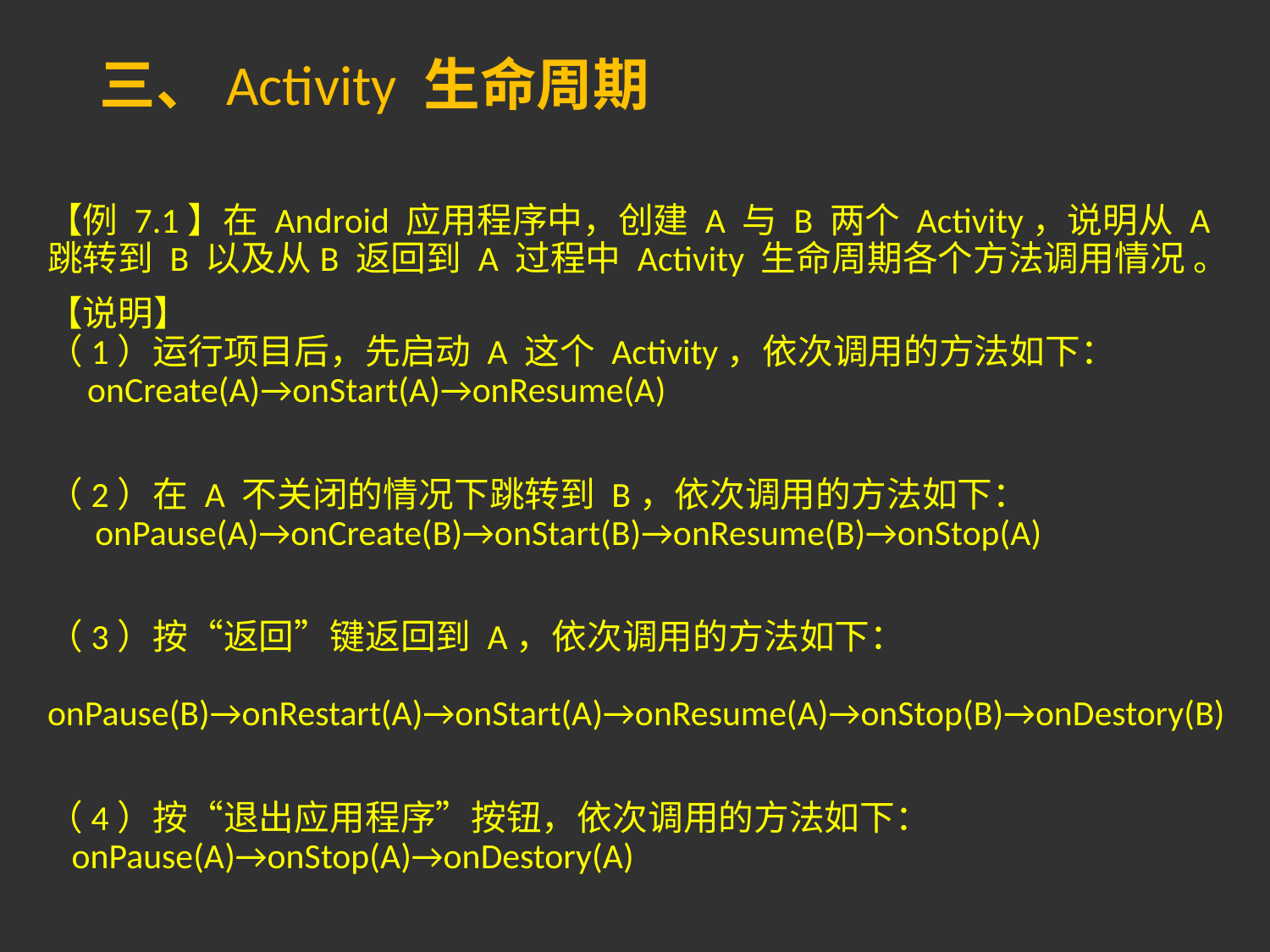

# 三、Activity 生命周期
【例 7.1】在 Android 应用程序中，创建 A 与 B 两个 Activity，说明从 A 跳转到 B 以及从B 返回到 A 过程中 Activity 生命周期各个方法调用情况 。
【说明】
（1）运行项目后，先启动 A 这个 Activity，依次调用的方法如下：
    onCreate(A)→onStart(A)→onResume(A)
（2）在 A 不关闭的情况下跳转到 B，依次调用的方法如下：
     onPause(A)→onCreate(B)→onStart(B)→onResume(B)→onStop(A)
（3）按“返回”键返回到 A，依次调用的方法如下：
  onPause(B)→onRestart(A)→onStart(A)→onResume(A)→onStop(B)→onDestory(B)
（4）按“退出应用程序”按钮，依次调用的方法如下：
  onPause(A)→onStop(A)→onDestory(A)